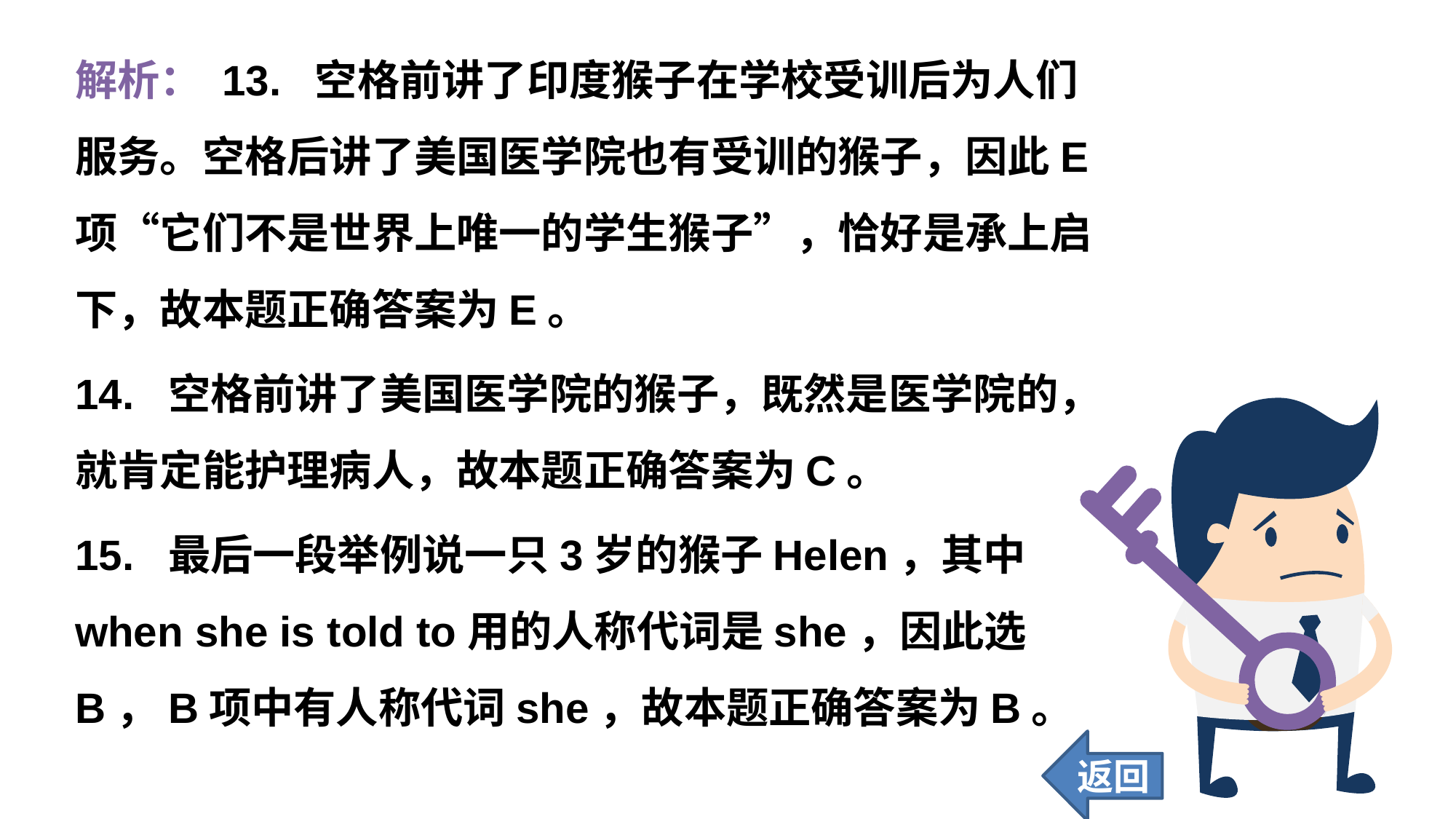

解析： 13.  空格前讲了印度猴子在学校受训后为人们服务。空格后讲了美国医学院也有受训的猴子，因此E项“它们不是世界上唯一的学生猴子”，恰好是承上启下，故本题正确答案为E。
14.  空格前讲了美国医学院的猴子，既然是医学院的，就肯定能护理病人，故本题正确答案为C。
15.  最后一段举例说一只3岁的猴子Helen，其中when she is told to用的人称代词是she，因此选B，B项中有人称代词she，故本题正确答案为B。

返回
183